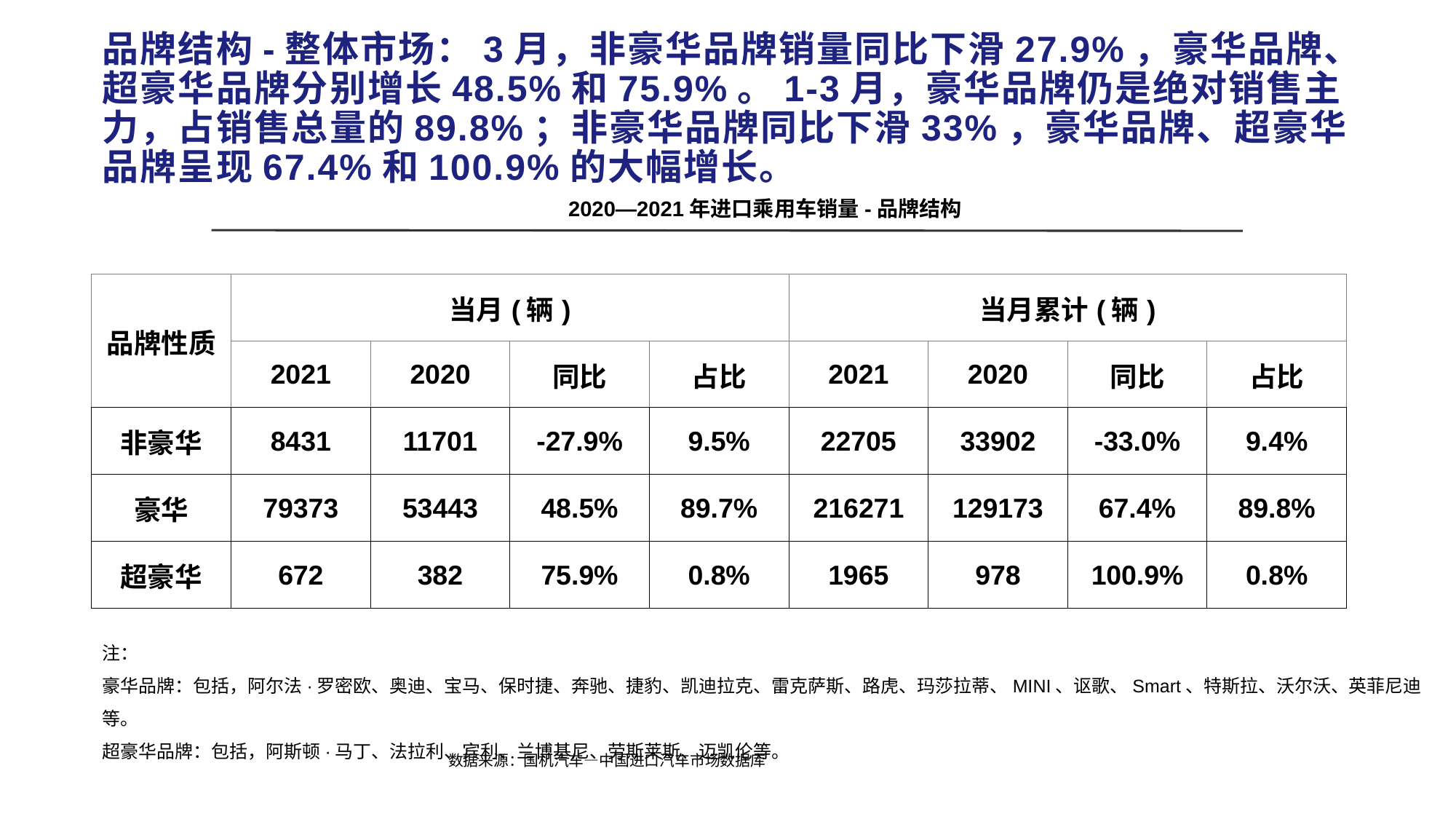

# 品牌结构-整体市场：3月，非豪华品牌销量同比下滑27.9%，豪华品牌、超豪华品牌分别增长48.5%和75.9%。1-3月，豪华品牌仍是绝对销售主力，占销售总量的89.8%；非豪华品牌同比下滑33%，豪华品牌、超豪华品牌呈现67.4%和100.9%的大幅增长。
2020—2021年进口乘用车销量-品牌结构

| 品牌性质 | 当月(辆) |  |  |  | 当月累计(辆) |  |  |  |
| --- | --- | --- | --- | --- | --- | --- | --- | --- |
|  | 2021 | 2020 | 同比 | 占比 | 2021 | 2020 | 同比 | 占比 |
| 非豪华 | 8431 | 11701 | -27.9% | 9.5% | 22705 | 33902 | -33.0% | 9.4% |
| 豪华 | 79373 | 53443 | 48.5% | 89.7% | 216271 | 129173 | 67.4% | 89.8% |
| 超豪华 | 672 | 382 | 75.9% | 0.8% | 1965 | 978 | 100.9% | 0.8% |
注：
豪华品牌：包括，阿尔法·罗密欧、奥迪、宝马、保时捷、奔驰、捷豹、凯迪拉克、雷克萨斯、路虎、玛莎拉蒂、MINI、讴歌、Smart、特斯拉、沃尔沃、英菲尼迪等。
超豪华品牌：包括，阿斯顿·马丁、法拉利、宾利、兰博基尼、劳斯莱斯、迈凯伦等。
数据来源：国机汽车—中国进口汽车市场数据库